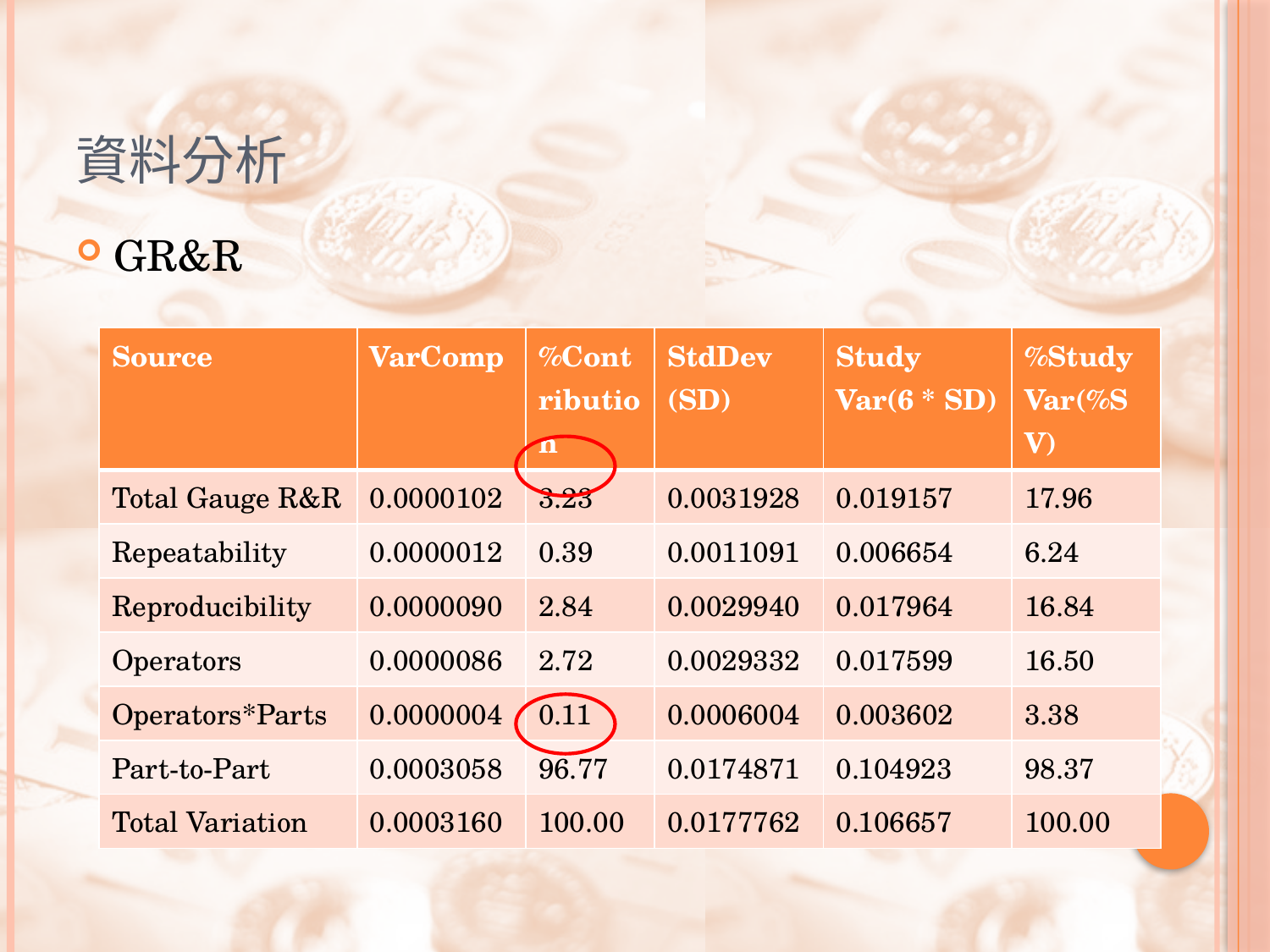

# 資料分析
GR&R

| Source | VarComp | %Contribution | StdDev (SD) | Study Var(6 \* SD) | %Study Var(%SV) |
| --- | --- | --- | --- | --- | --- |
| Total Gauge R&R | 0.0000102 | 3.23 | 0.0031928 | 0.019157 | 17.96 |
| Repeatability | 0.0000012 | 0.39 | 0.0011091 | 0.006654 | 6.24 |
| Reproducibility | 0.0000090 | 2.84 | 0.0029940 | 0.017964 | 16.84 |
| Operators | 0.0000086 | 2.72 | 0.0029332 | 0.017599 | 16.50 |
| Operators\*Parts | 0.0000004 | 0.11 | 0.0006004 | 0.003602 | 3.38 |
| Part-to-Part | 0.0003058 | 96.77 | 0.0174871 | 0.104923 | 98.37 |
| Total Variation | 0.0003160 | 100.00 | 0.0177762 | 0.106657 | 100.00 |